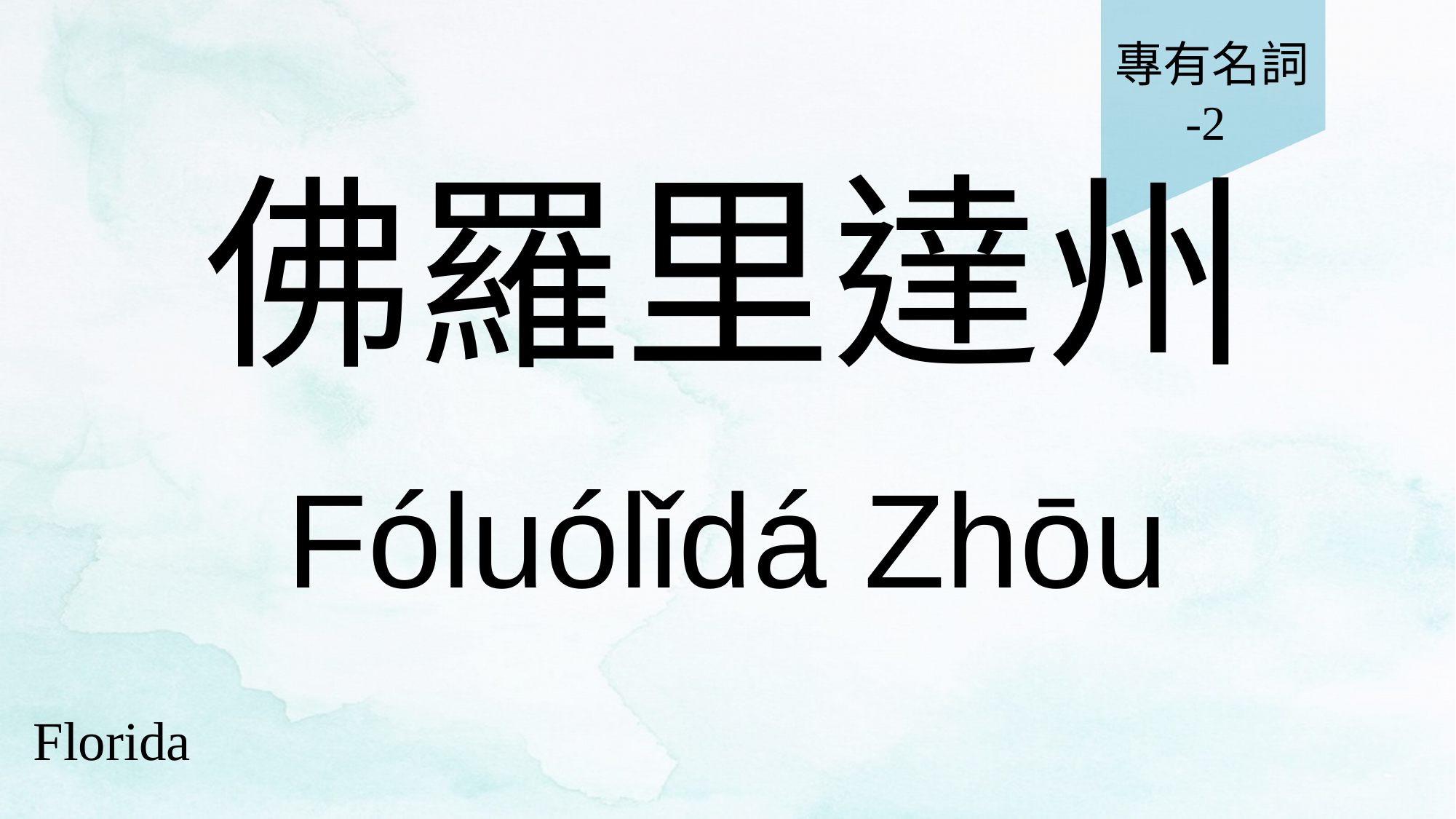

專有名詞
-2
# 佛羅里達州
Fóluólǐdá Zhōu
Florida